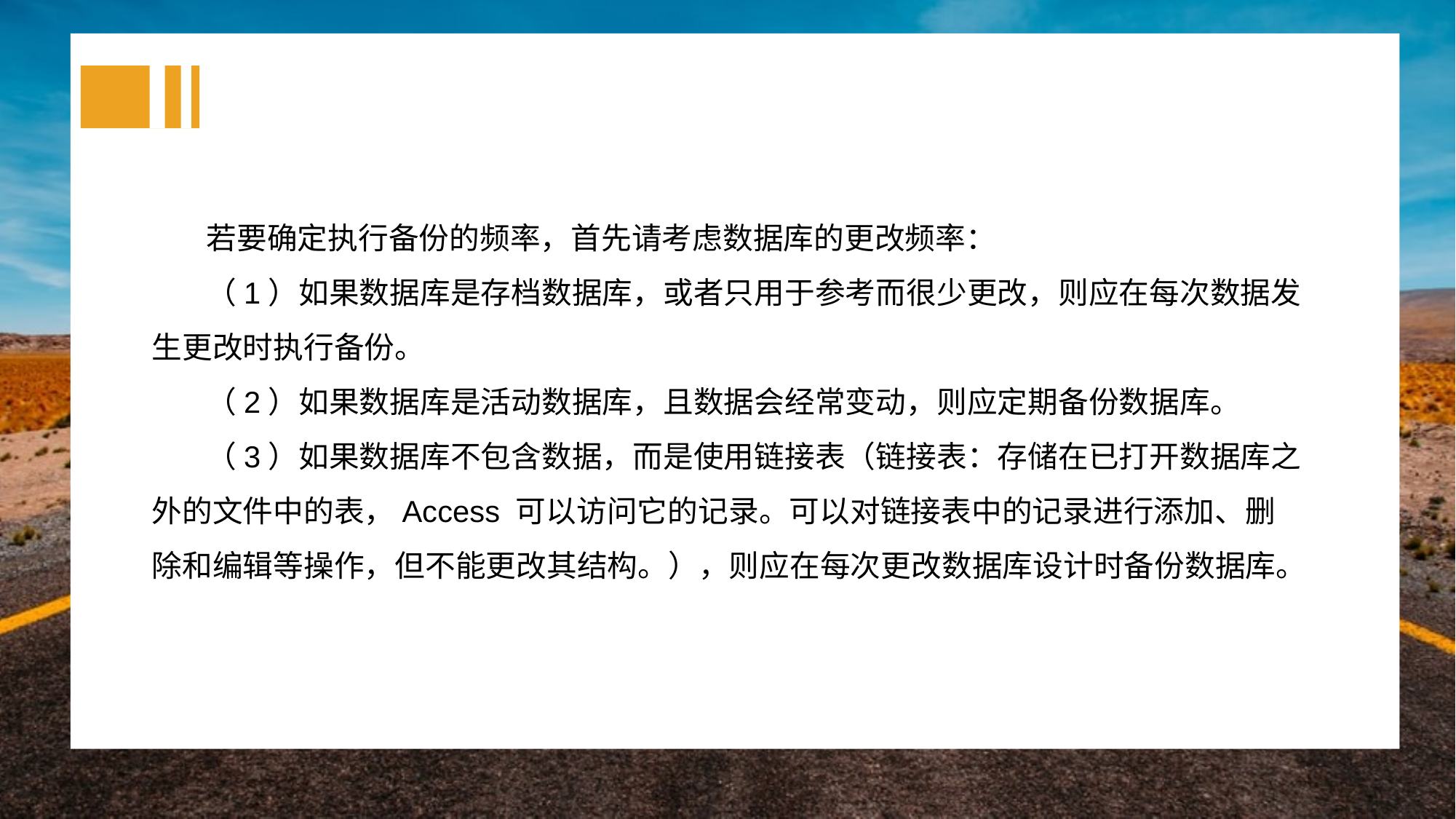

若要确定执行备份的频率，首先请考虑数据库的更改频率：
（1）如果数据库是存档数据库，或者只用于参考而很少更改，则应在每次数据发生更改时执行备份。
（2）如果数据库是活动数据库，且数据会经常变动，则应定期备份数据库。
（3）如果数据库不包含数据，而是使用链接表（链接表：存储在已打开数据库之外的文件中的表，Access 可以访问它的记录。可以对链接表中的记录进行添加、删除和编辑等操作，但不能更改其结构。），则应在每次更改数据库设计时备份数据库。